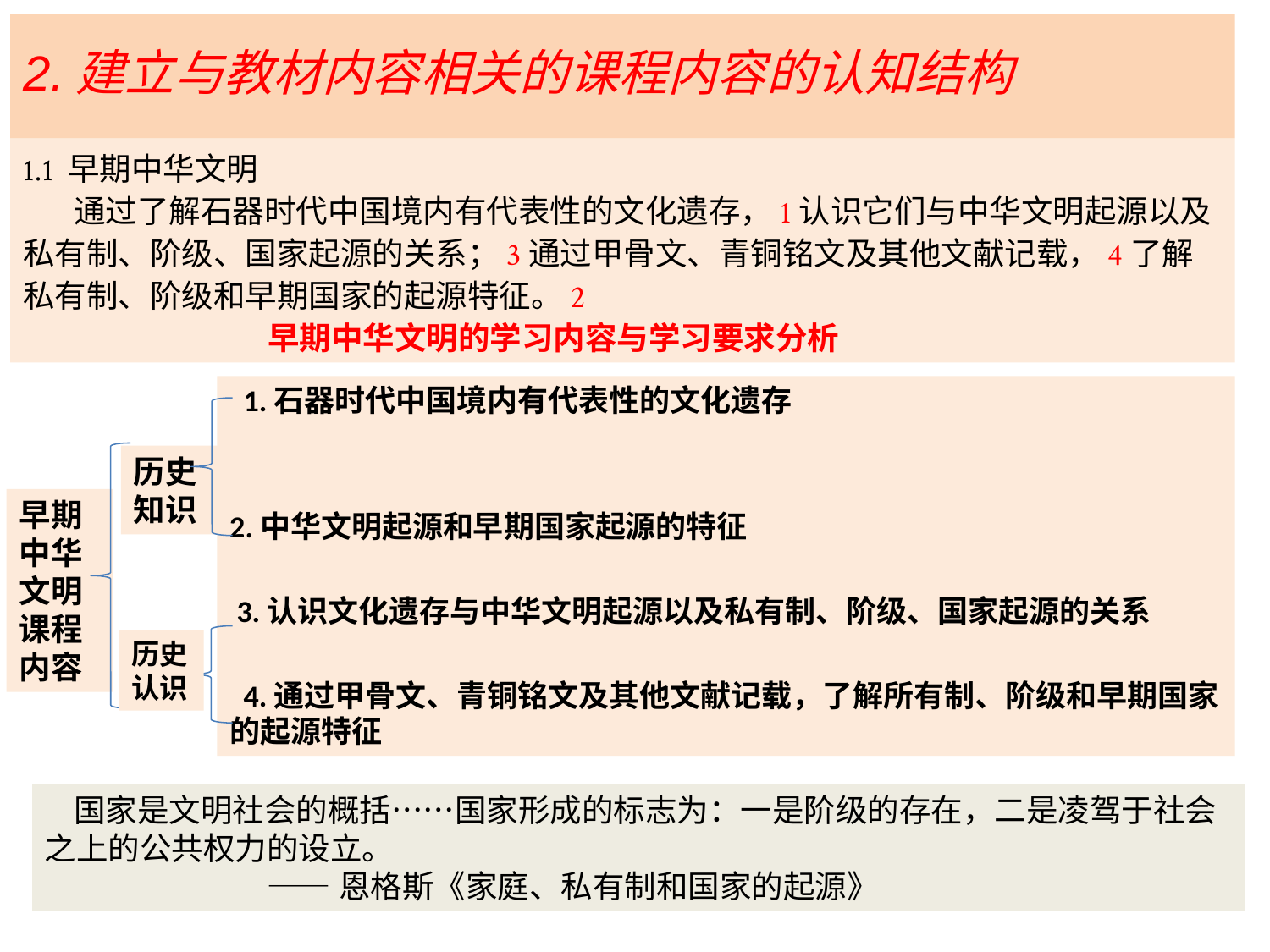

2.建立与教材内容相关的课程内容的认知结构
1.1 早期中华文明
      通过了解石器时代中国境内有代表性的文化遗存，1认识它们与中华文明起源以及私有制、阶级、国家起源的关系；3通过甲骨文、青铜铭文及其他文献记载，4了解私有制、阶级和早期国家的起源特征。2
                                 早期中华文明的学习内容与学习要求分析
  1.石器时代中国境内有代表性的文化遗存

2.中华文明起源和早期国家起源的特征

 3.认识文化遗存与中华文明起源以及私有制、阶级、国家起源的关系

  4.通过甲骨文、青铜铭文及其他文献记载，了解所有制、阶级和早期国家的起源特征

历史知识
早期中华文明课程内容

历史认识
   国家是文明社会的概括……国家形成的标志为：一是阶级的存在，二是凌驾于社会之上的公共权力的设立。
                               ——恩格斯《家庭、私有制和国家的起源》